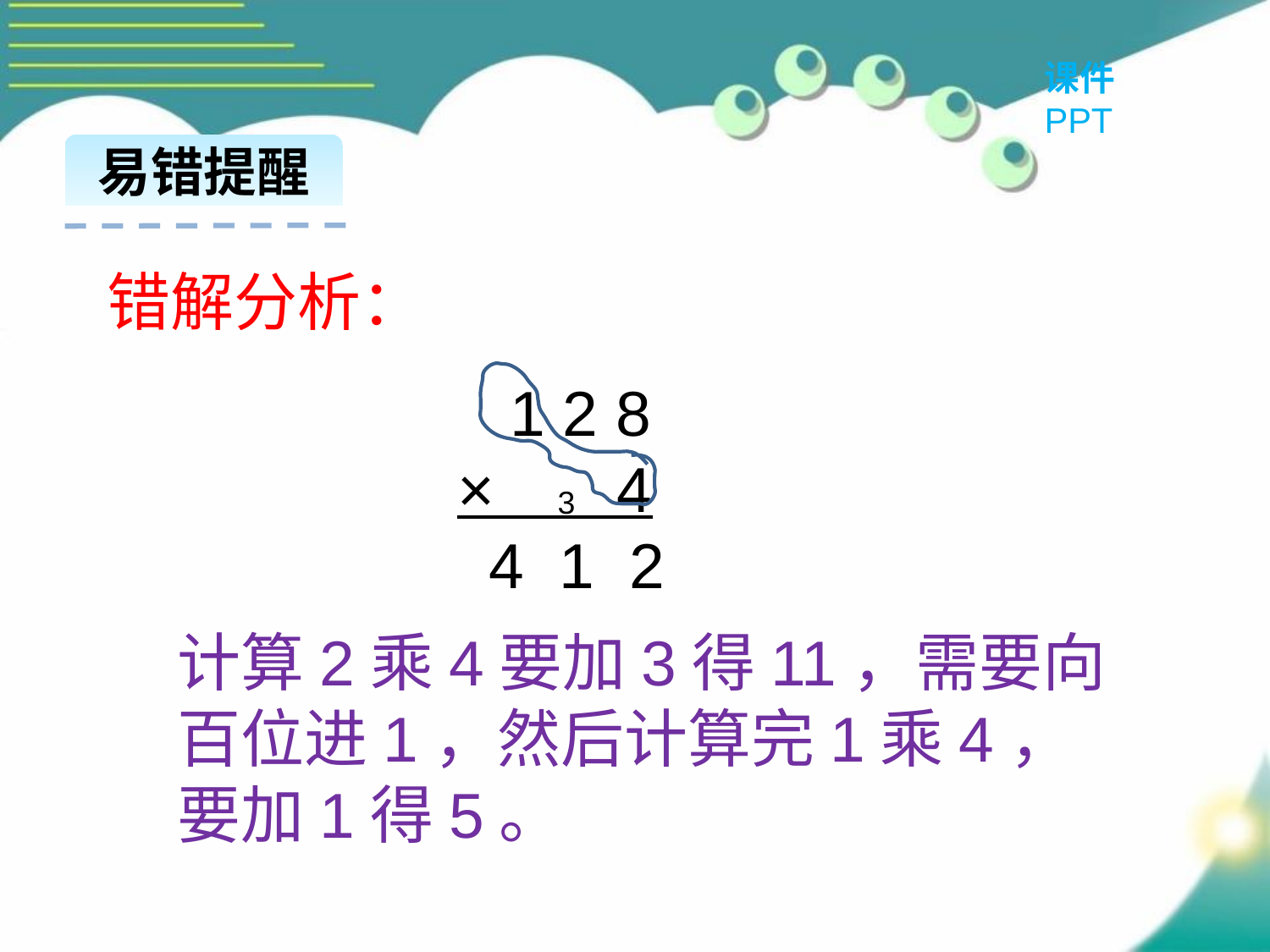

课件PPT
易错提醒

错解分析：

   1 2 8
×       4
  4  1  2
3
计算2乘4要加3得11，需要向百位进1，然后计算完1乘4，要加1得5。